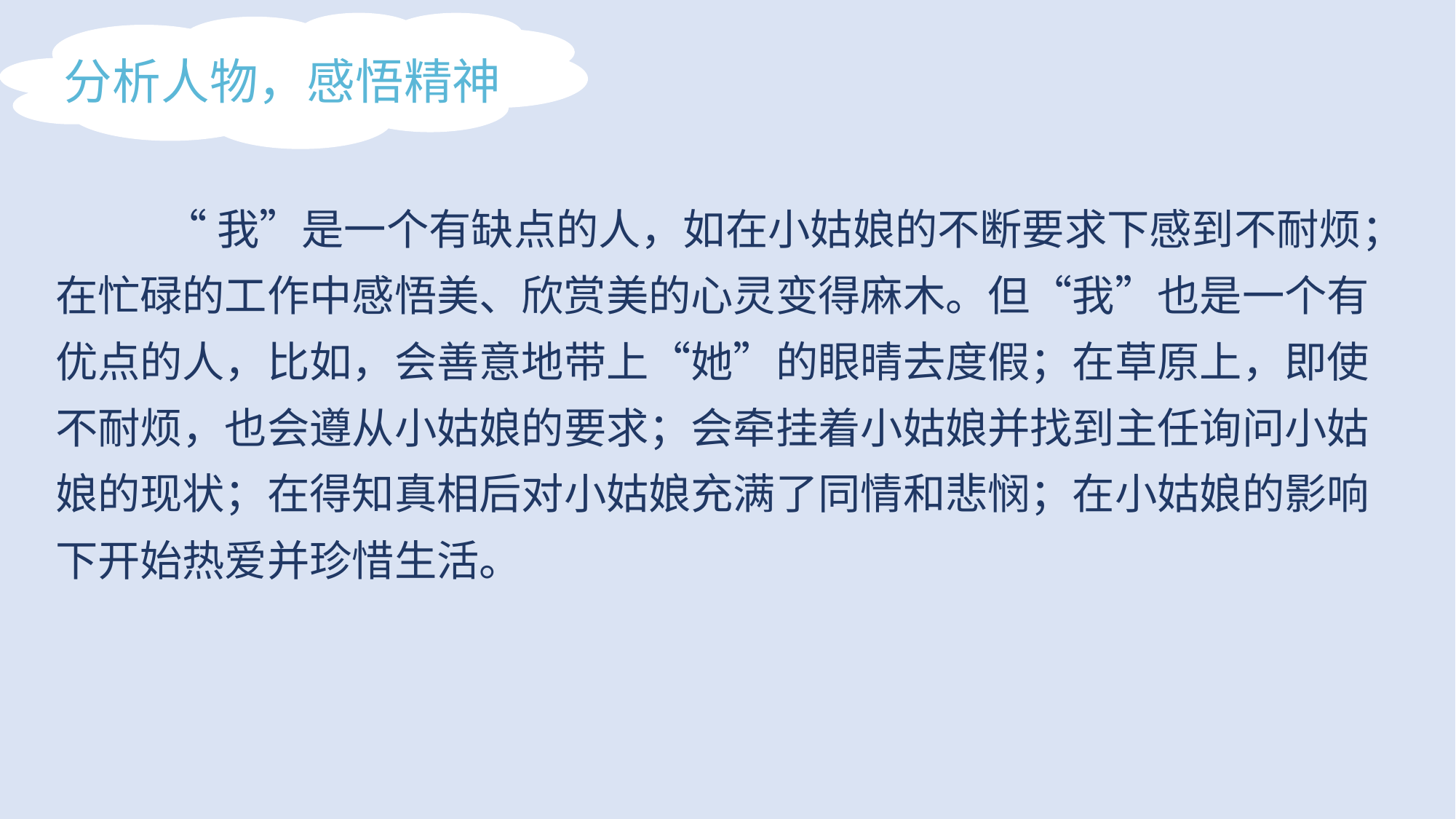

分析人物，感悟精神
	“我”是一个有缺点的人，如在小姑娘的不断要求下感到不耐烦；在忙碌的工作中感悟美、欣赏美的心灵变得麻木。但“我”也是一个有优点的人，比如，会善意地带上“她”的眼晴去度假；在草原上，即使不耐烦，也会遵从小姑娘的要求；会牵挂着小姑娘并找到主任询问小姑娘的现状；在得知真相后对小姑娘充满了同情和悲悯；在小姑娘的影响下开始热爱并珍惜生活。